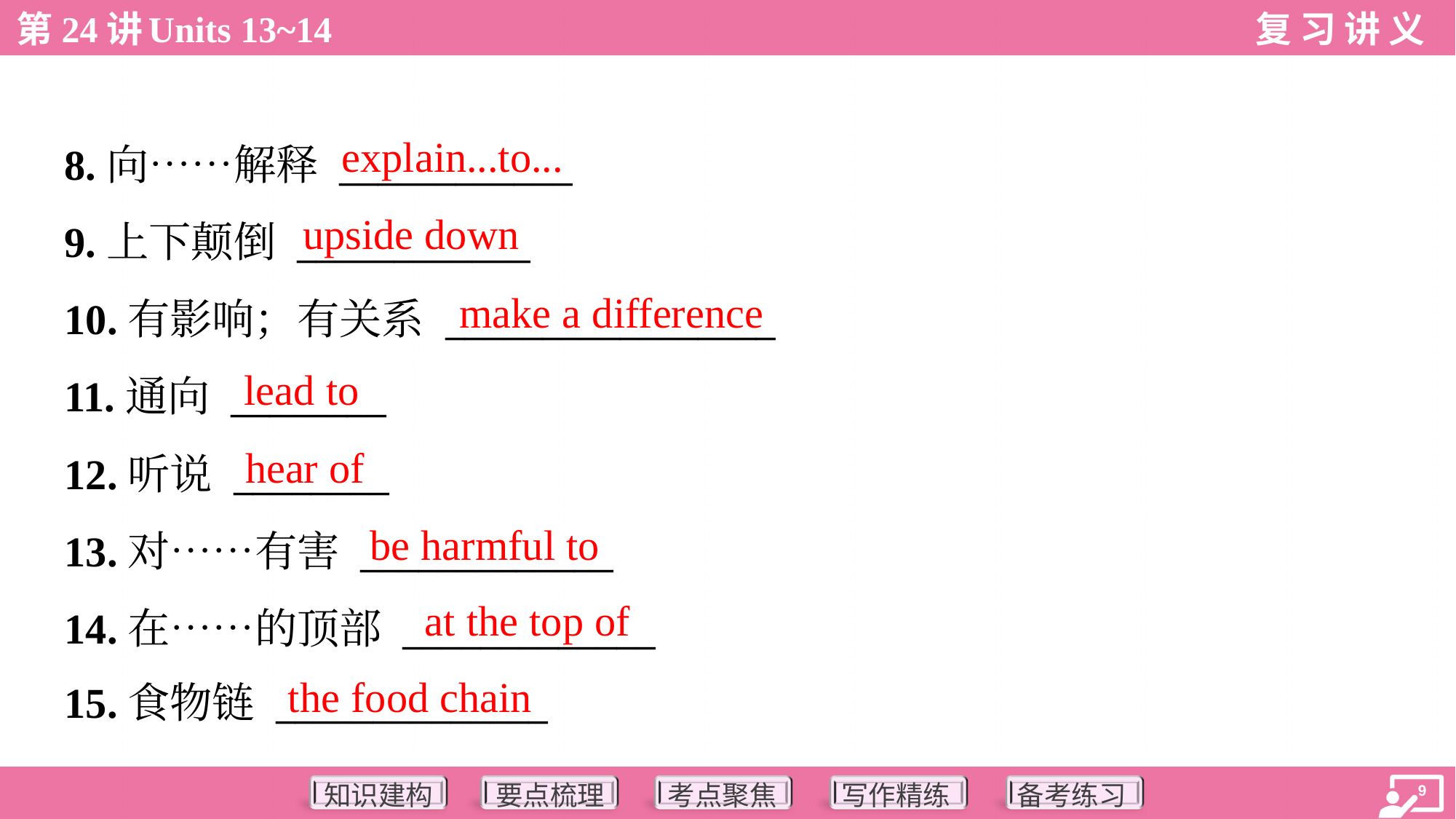

explain...to...
8.向……解释 ____________
9.上下颠倒 ____________
10.有影响；有关系 _________________
11.通向 ________
12.听说 ________
13.对……有害 _____________
14.在……的顶部 _____________
15.食物链 ______________
upside down
make a difference
lead to
hear of
be harmful to
at the top of
the food chain